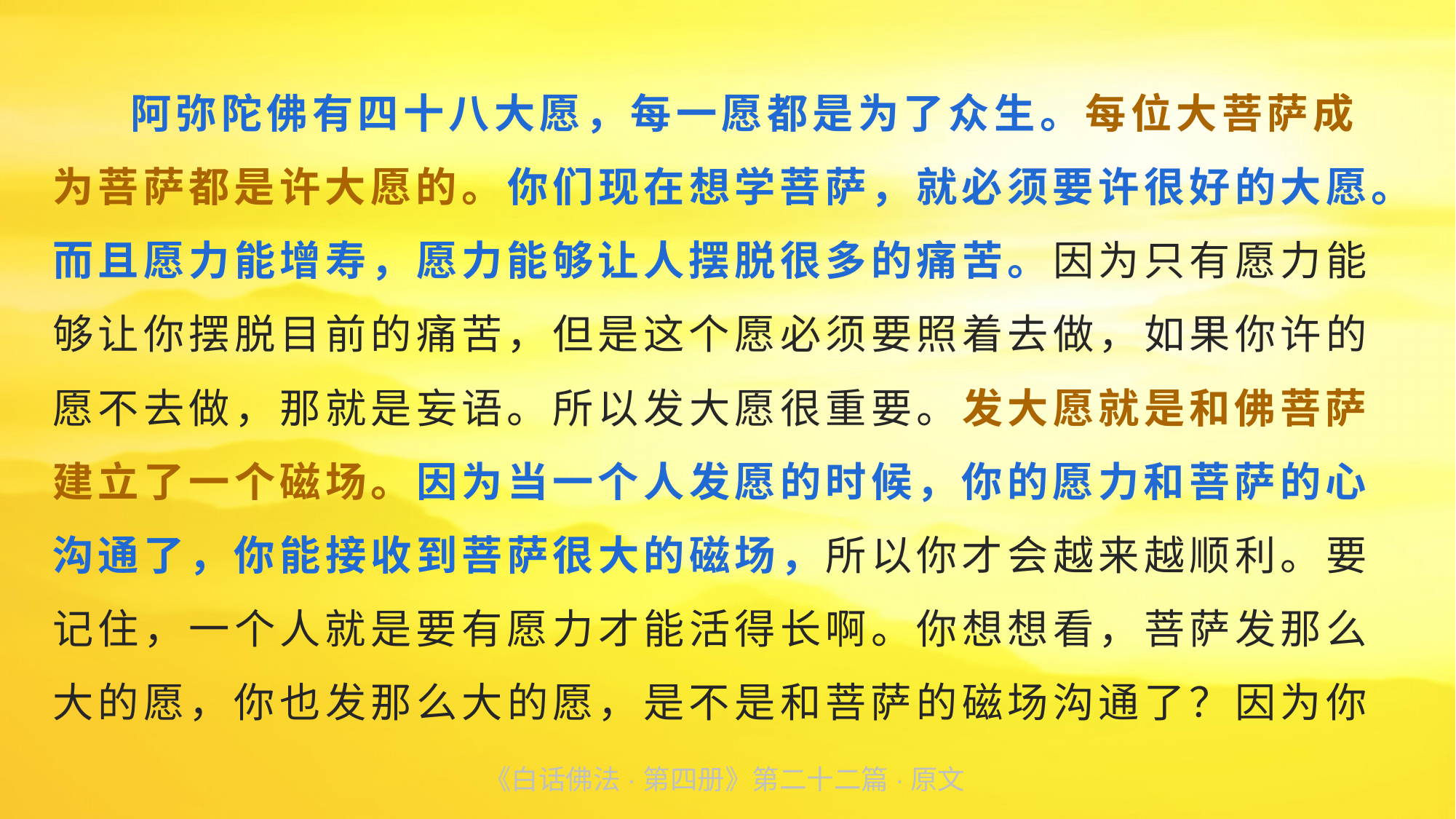

阿弥陀佛有四十八大愿，每一愿都是为了众生。每位大菩萨成
为菩萨都是许大愿的。你们现在想学菩萨，就必须要许很好的大愿。而且愿力能增寿，愿力能够让人摆脱很多的痛苦。因为只有愿力能够让你摆脱目前的痛苦，但是这个愿必须要照着去做，如果你许的愿不去做，那就是妄语。所以发大愿很重要。发大愿就是和佛菩萨建立了一个磁场。因为当一个人发愿的时候，你的愿力和菩萨的心沟通了，你能接收到菩萨很大的磁场，所以你才会越来越顺利。要记住，一个人就是要有愿力才能活得长啊。你想想看，菩萨发那么
大的愿，你也发那么大的愿，是不是和菩萨的磁场沟通了？因为你
《白话佛法·第四册》第二十二篇·原文